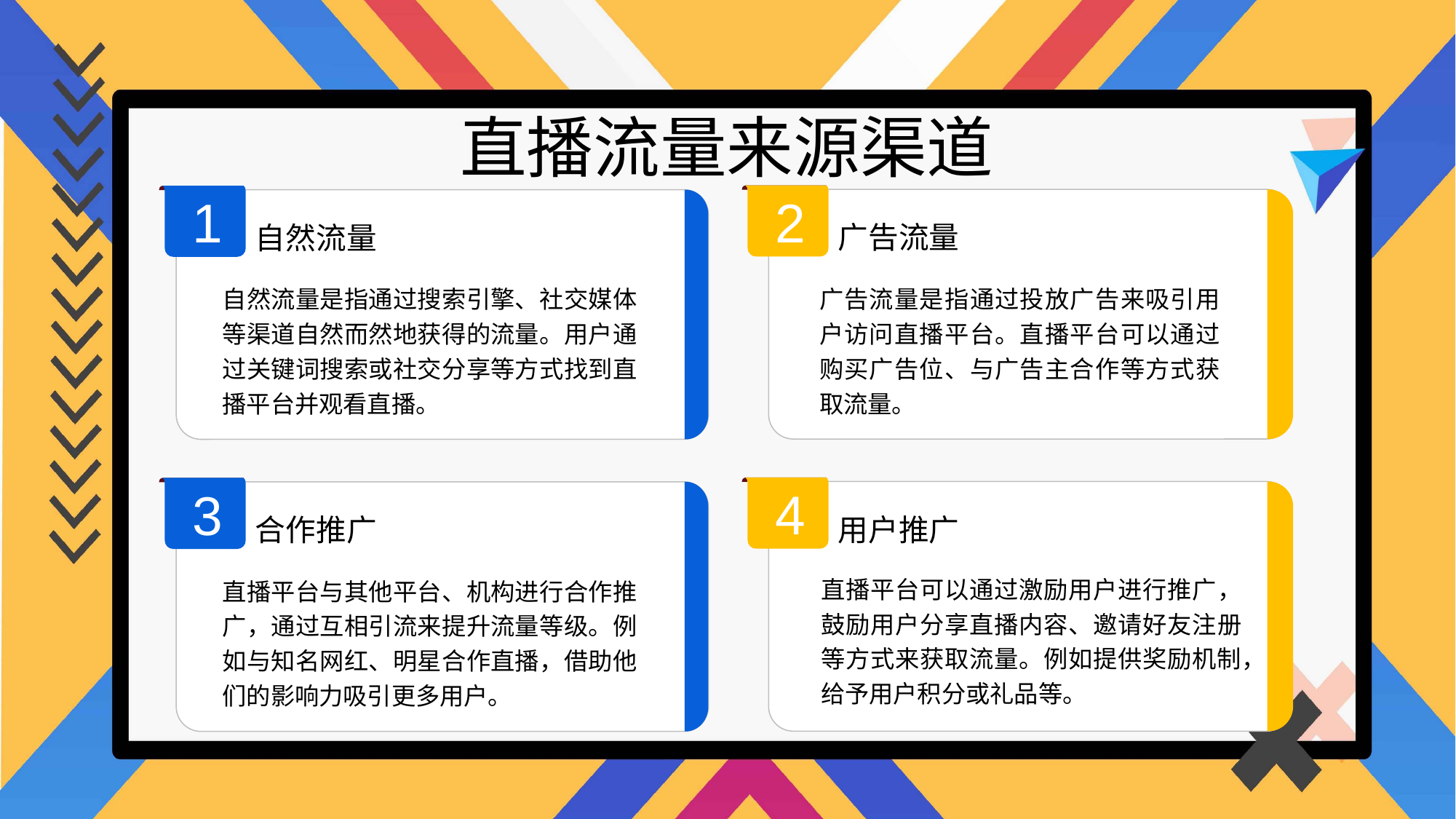

直播流量来源渠道
2
1

广告流量
自然流量
广告流量是指通过投放广告来吸引用户访问直播平台。直播平台可以通过购买广告位、与广告主合作等方式获取流量。
自然流量是指通过搜索引擎、社交媒体等渠道自然而然地获得的流量。用户通过关键词搜索或社交分享等方式找到直播平台并观看直播。
4
3

用户推广
合作推广
直播平台可以通过激励用户进行推广，鼓励用户分享直播内容、邀请好友注册等方式来获取流量。例如提供奖励机制，给予用户积分或礼品等。
直播平台与其他平台、机构进行合作推广，通过互相引流来提升流量等级。例如与知名网红、明星合作直播，借助他们的影响力吸引更多用户。